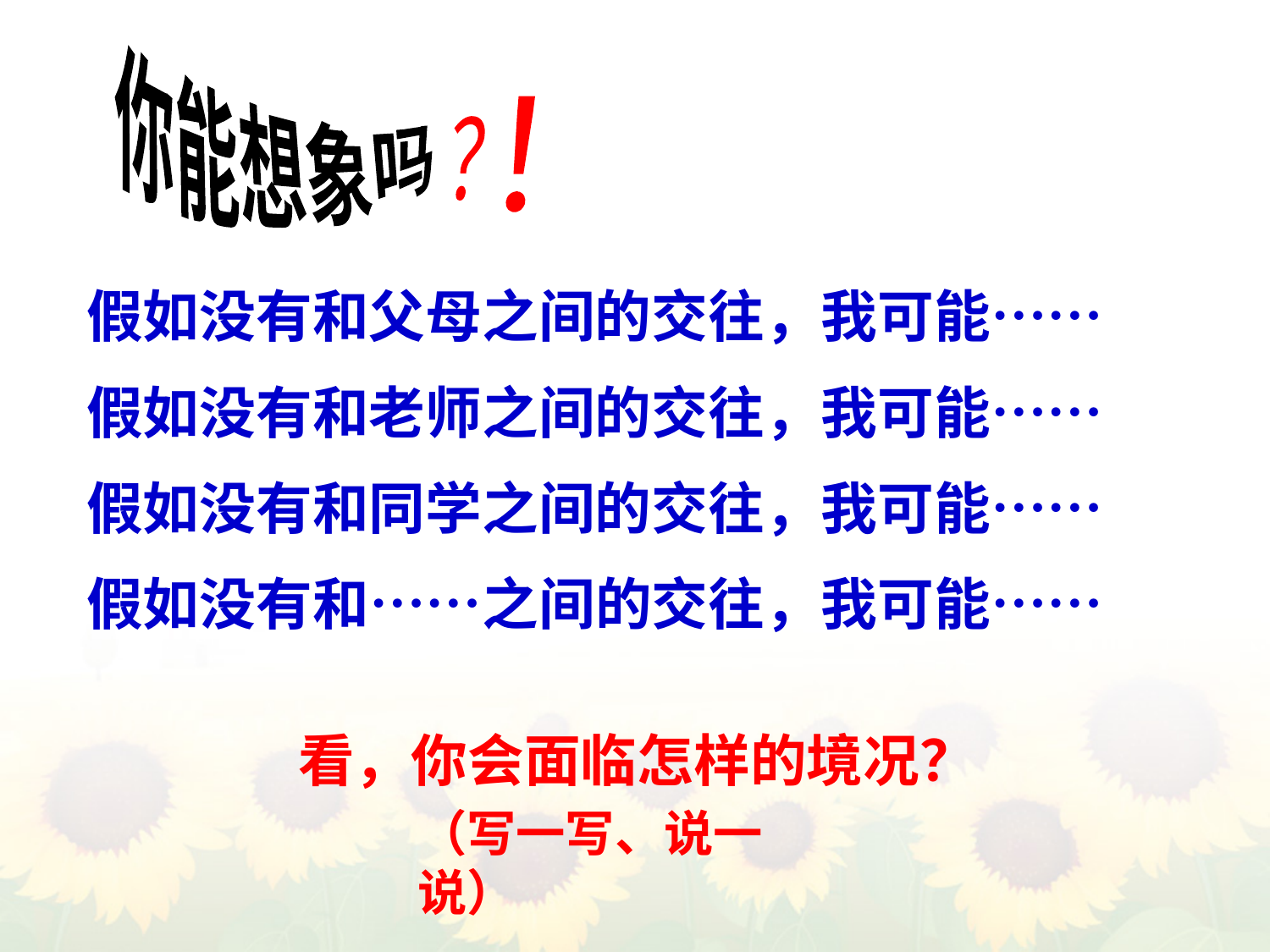

你能想象吗
！
？
假如没有和父母之间的交往，我可能……
假如没有和老师之间的交往，我可能……
假如没有和同学之间的交往，我可能……
假如没有和……之间的交往，我可能……

看，你会面临怎样的境况？

（写一写、说一说）